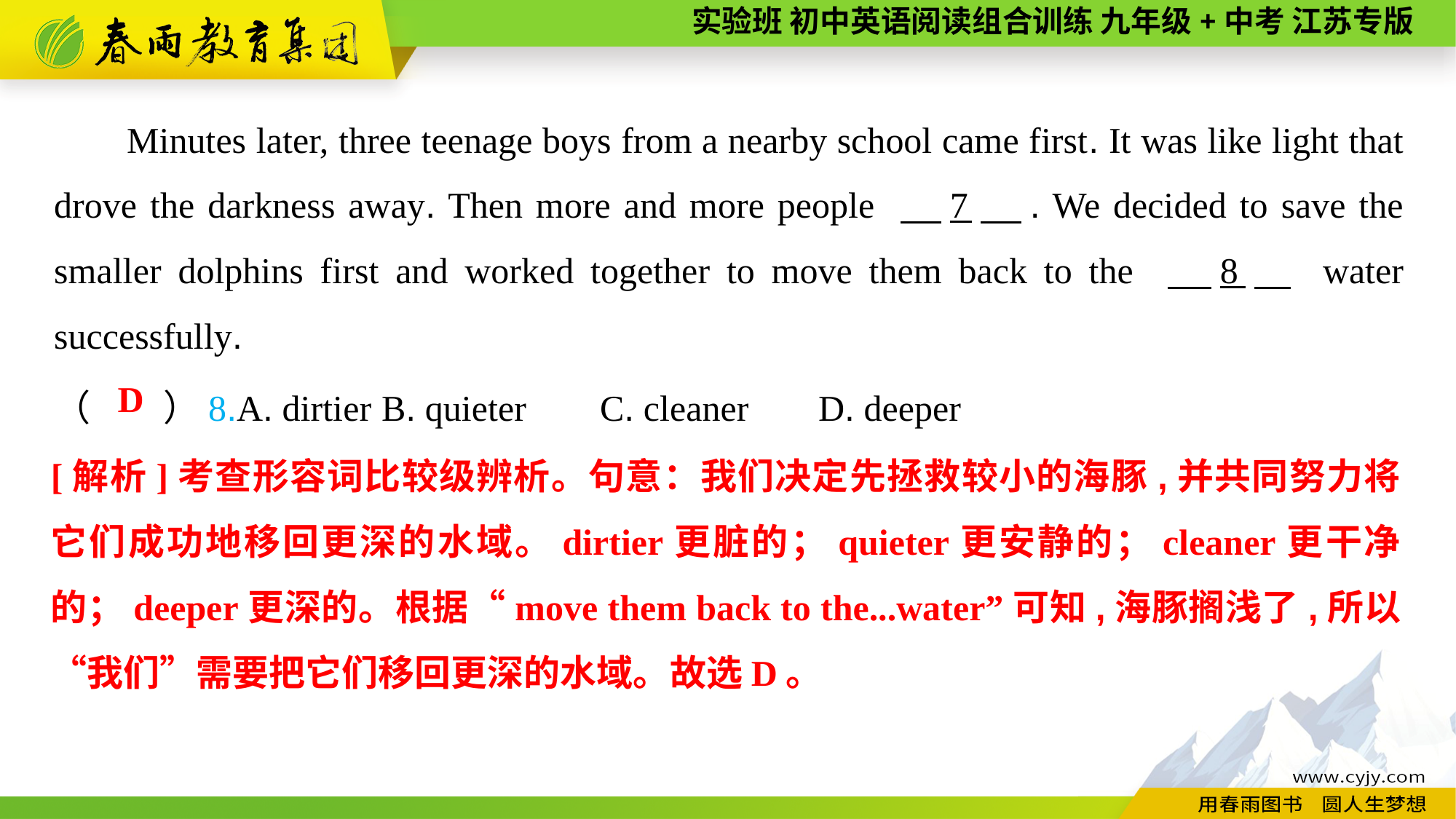

Minutes later, three teenage boys from a nearby school came first. It was like light that drove the darkness away. Then more and more people 　7　. We decided to save the smaller dolphins first and worked together to move them back to the 　8　 water successfully.
（　　）8.A. dirtier	B. quieter	C. cleaner	D. deeper
D
[解析]考查形容词比较级辨析。句意：我们决定先拯救较小的海豚,并共同努力将它们成功地移回更深的水域。dirtier更脏的；quieter更安静的；cleaner更干净的；deeper更深的。根据“move them back to the...water”可知,海豚搁浅了,所以“我们”需要把它们移回更深的水域。故选D。